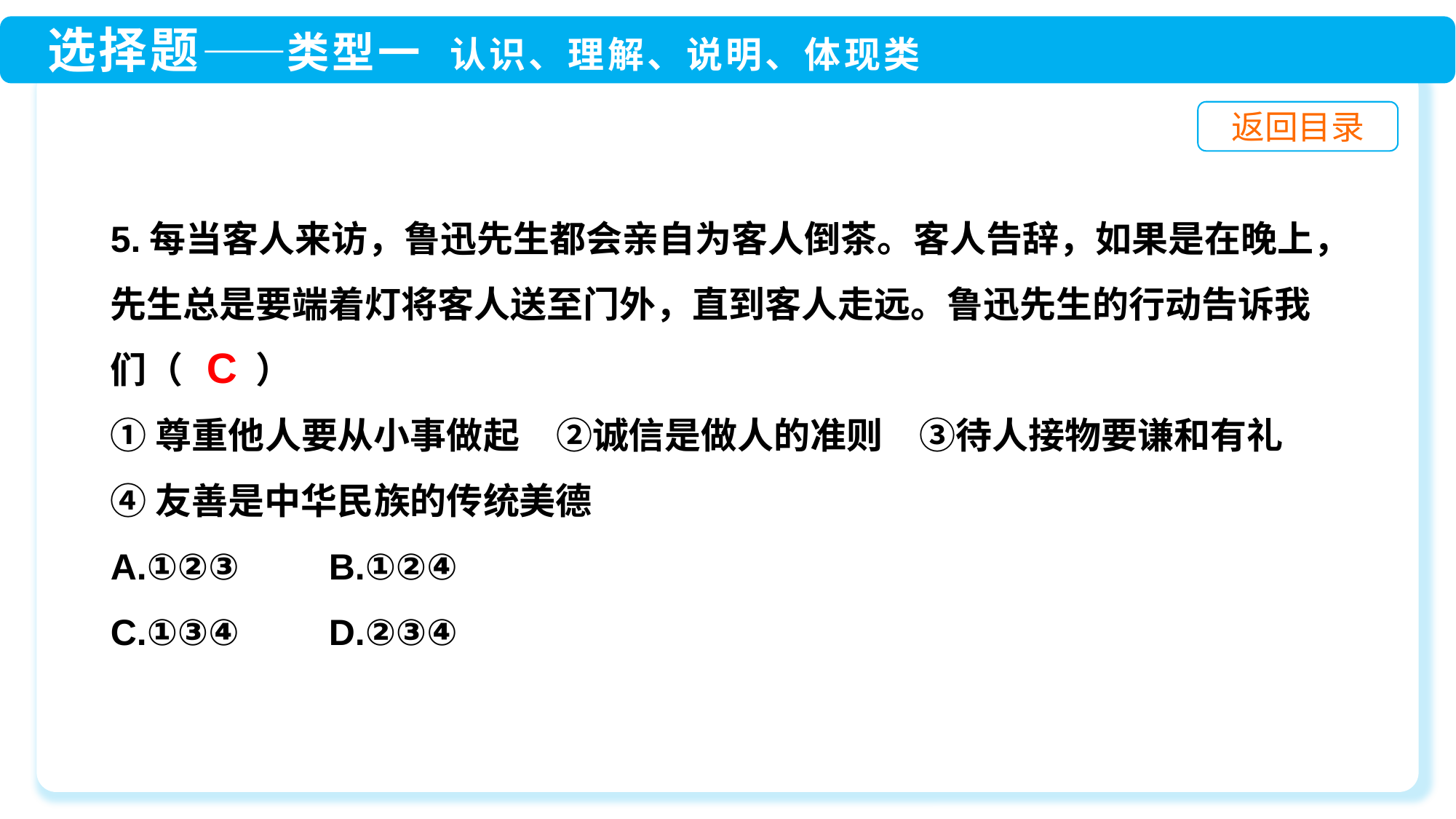

5.每当客人来访，鲁迅先生都会亲自为客人倒茶。客人告辞，如果是在晚上，先生总是要端着灯将客人送至门外，直到客人走远。鲁迅先生的行动告诉我们（　　）
①尊重他人要从小事做起　②诚信是做人的准则　③待人接物要谦和有礼
④友善是中华民族的传统美德
A.①②③	B.①②④
C.①③④	D.②③④
C